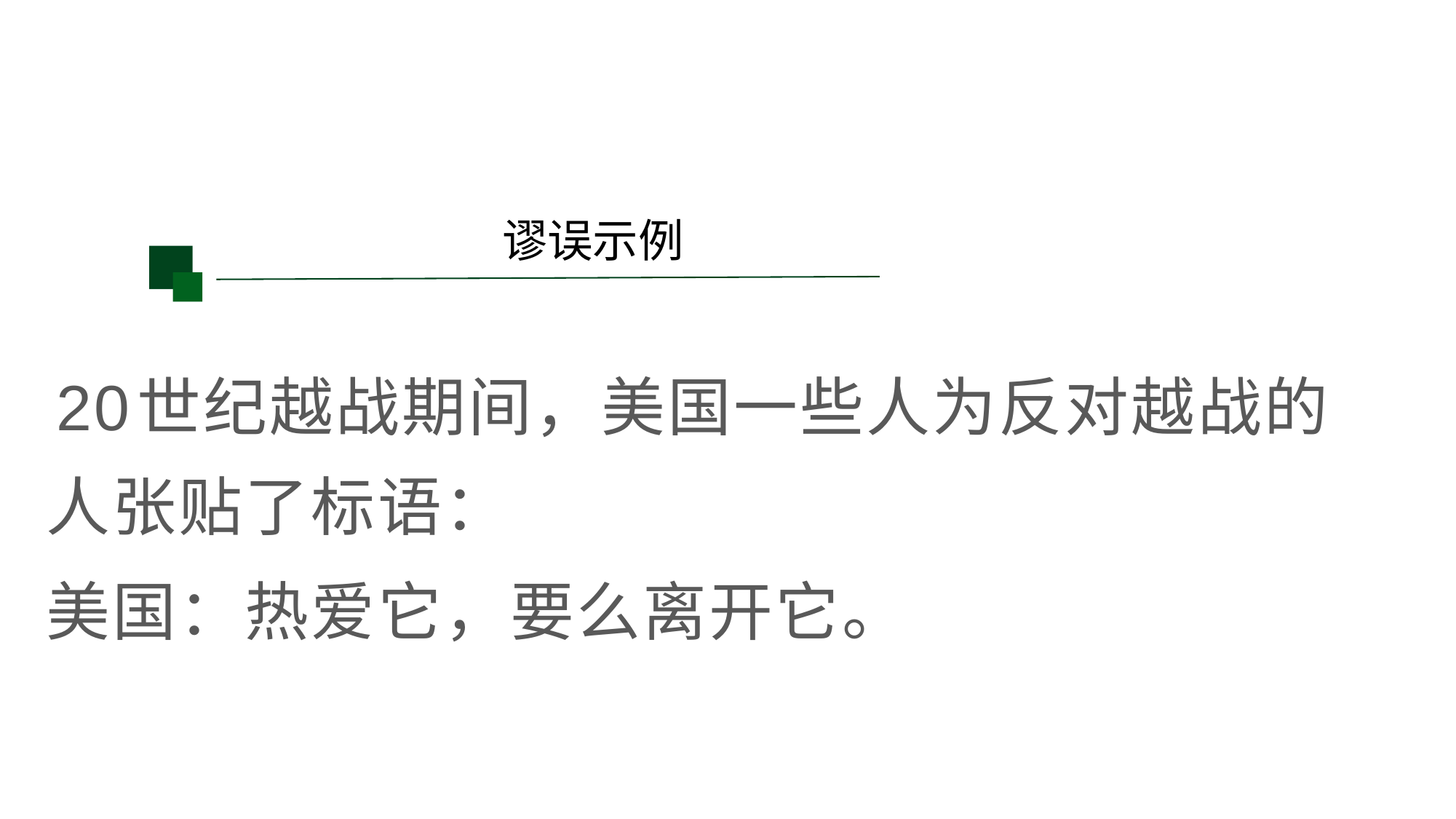

谬误示例

 20世纪越战期间，美国一些人为反对越战的人张贴了标语：
美国：热爱它，要么离开它。